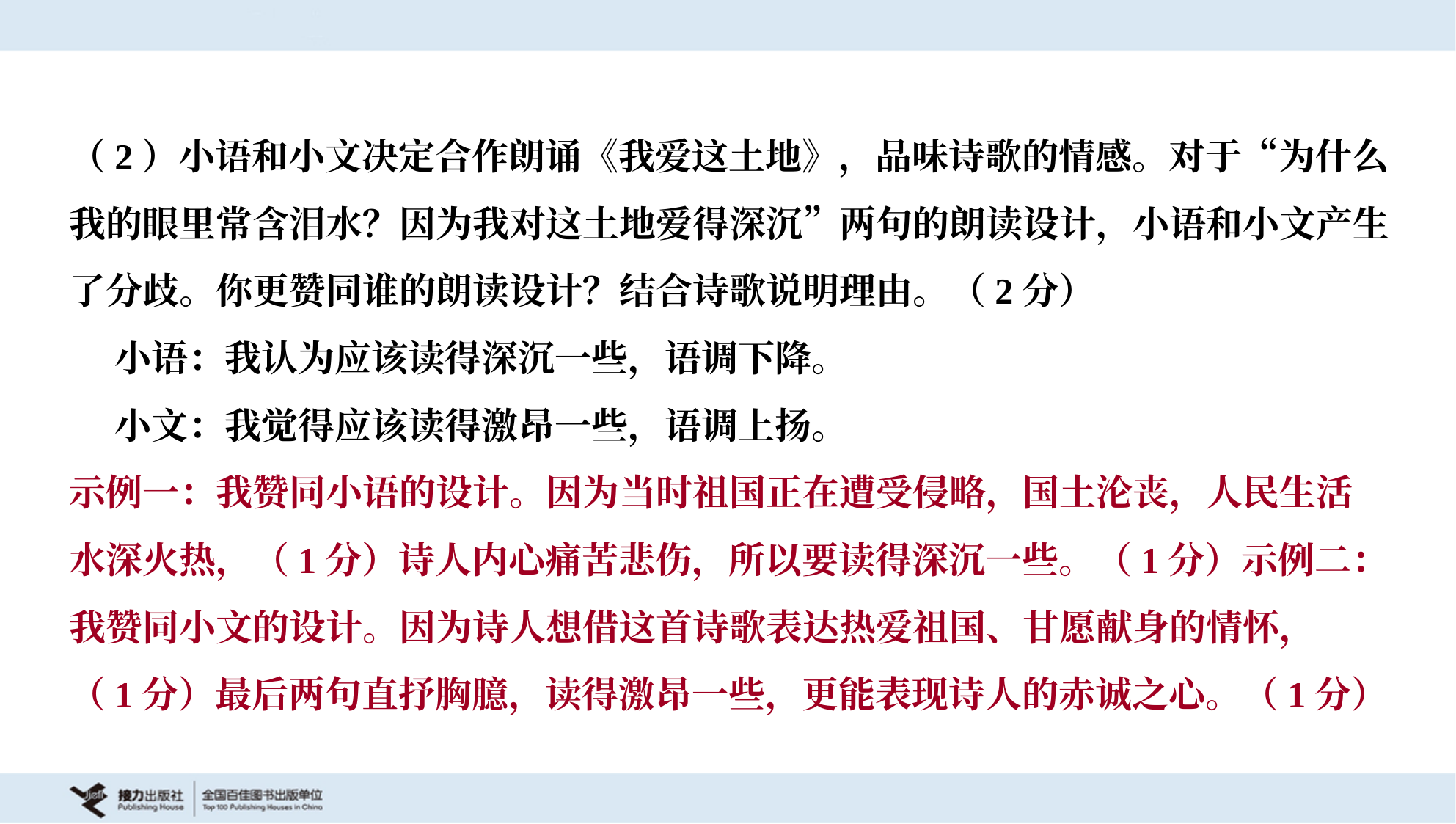

（2）小语和小文决定合作朗诵《我爱这土地》，品味诗歌的情感。对于“为什么
我的眼里常含泪水？因为我对这土地爱得深沉”两句的朗读设计，小语和小文产生
了分歧。你更赞同谁的朗读设计？结合诗歌说明理由。（2分）
    小语：我认为应该读得深沉一些，语调下降。
    小文：我觉得应该读得激昂一些，语调上扬。
示例一：我赞同小语的设计。因为当时祖国正在遭受侵略，国土沦丧，人民生活
水深火热，（1分）诗人内心痛苦悲伤，所以要读得深沉一些。（1分）示例二：
我赞同小文的设计。因为诗人想借这首诗歌表达热爱祖国、甘愿献身的情怀，
（1分）最后两句直抒胸臆，读得激昂一些，更能表现诗人的赤诚之心。（1分）